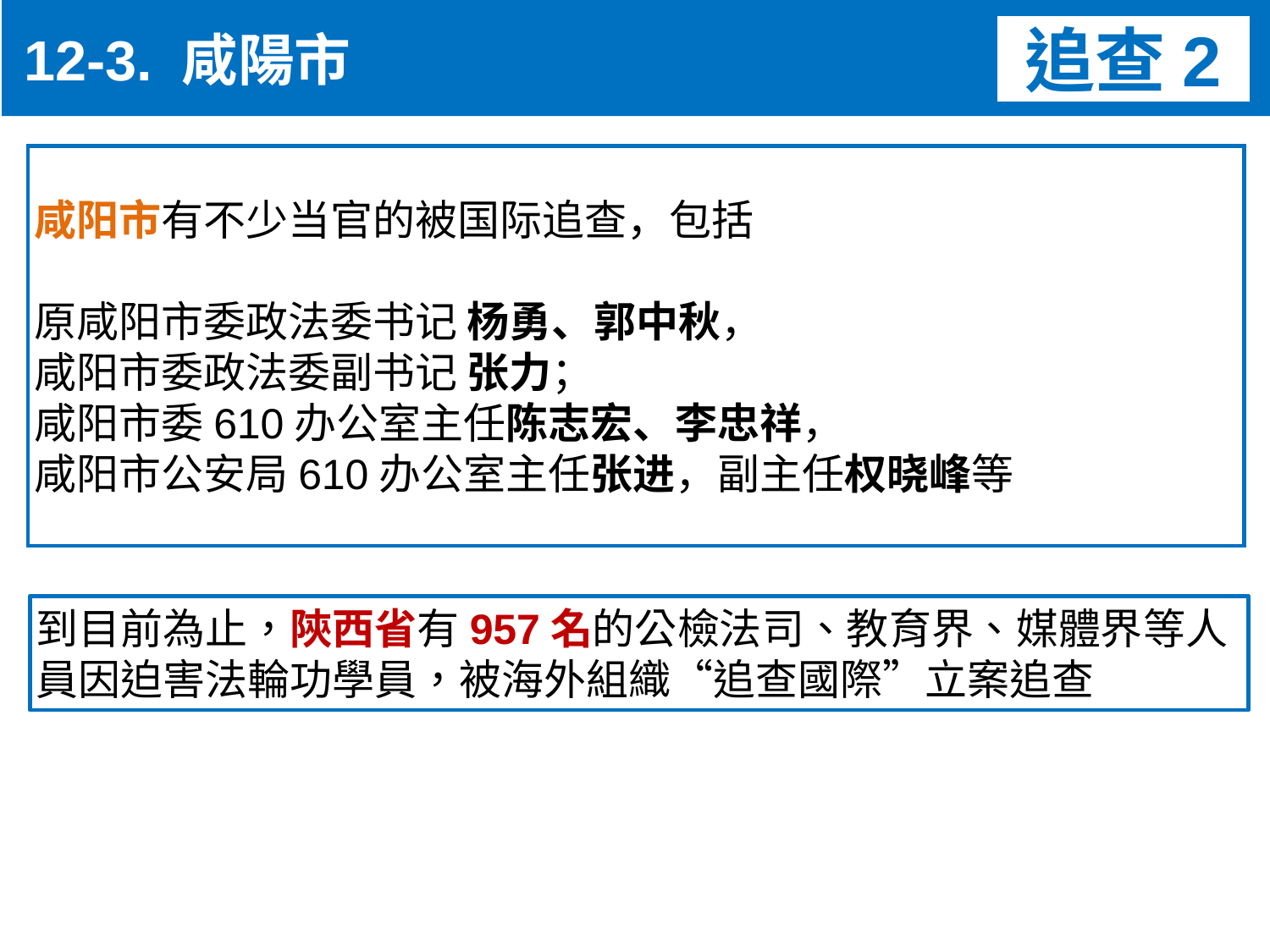

12-3. 咸陽市
追查2

咸阳市有不少当官的被国际追查，包括

原咸阳市委政法委书记 杨勇、郭中秋，
咸阳市委政法委副书记 张力；
咸阳市委610办公室主任陈志宏、李忠祥，
咸阳市公安局610办公室主任张进，副主任权晓峰等
到目前為止，陝西省有957名的公檢法司、教育界、媒體界等人員因迫害法輪功學員，被海外組織“追查國際”立案追查